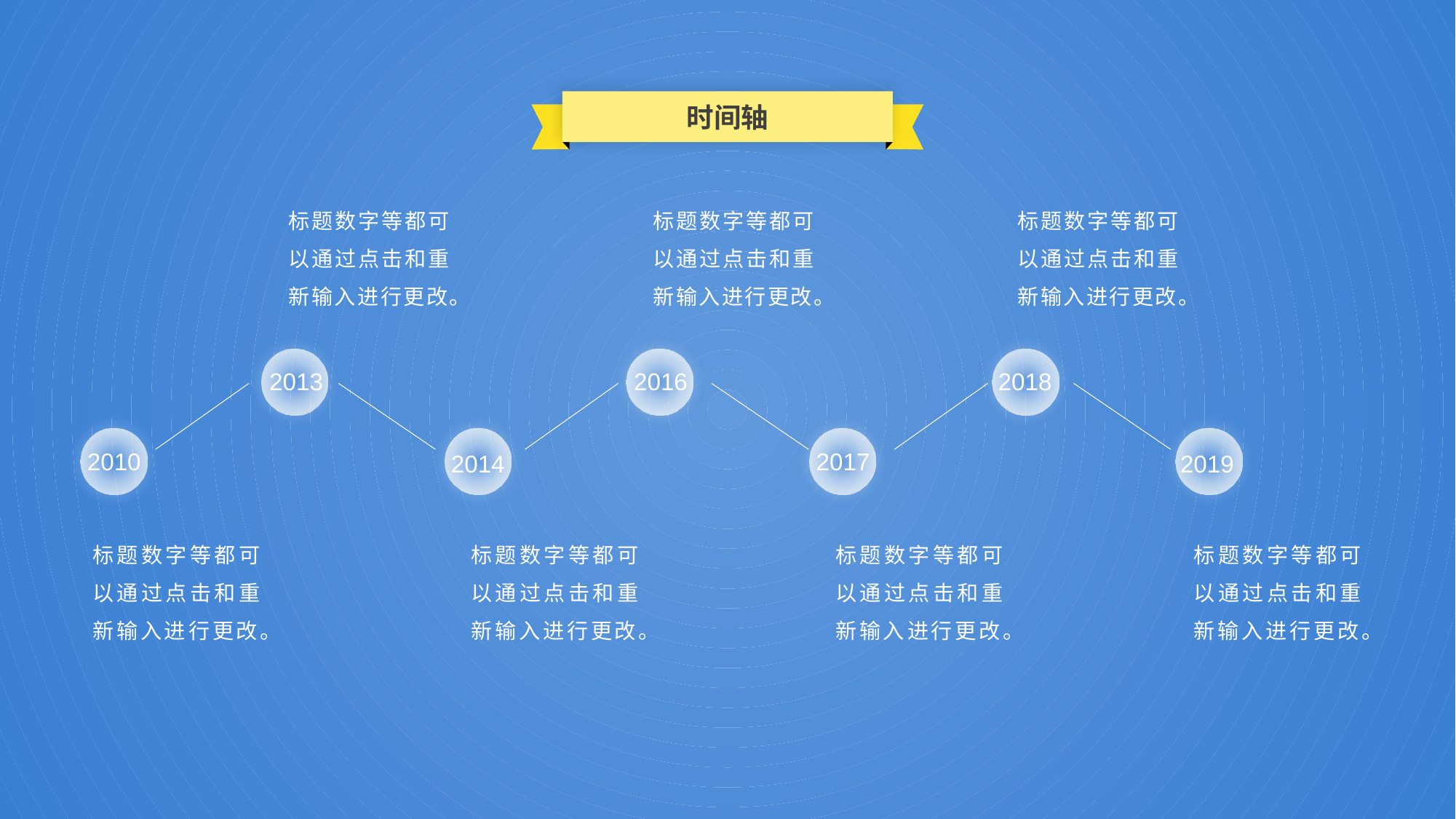

时间轴

标题数字等都可以通过点击和重新输入进行更改。
标题数字等都可以通过点击和重新输入进行更改。
标题数字等都可以通过点击和重新输入进行更改。

2013
2016
2018

2010
2017
2014
2019
标题数字等都可以通过点击和重新输入进行更改。
标题数字等都可以通过点击和重新输入进行更改。
标题数字等都可以通过点击和重新输入进行更改。
标题数字等都可以通过点击和重新输入进行更改。